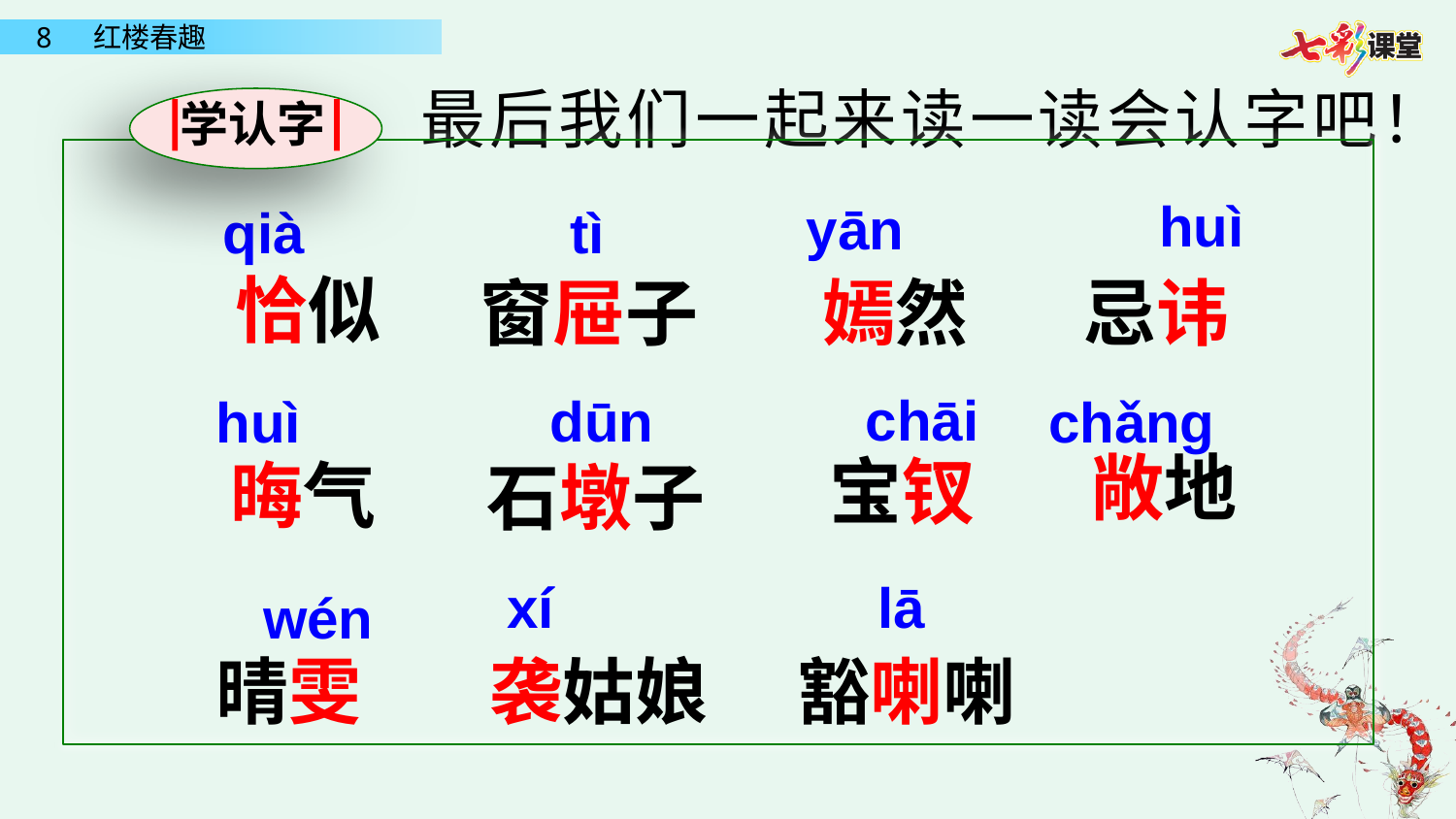

最后我们一起来读一读会认字吧！

学认字

huì
yān
qià
tì
恰似
窗屉子
嫣然
忌讳
chāi
 dūn
chǎng
 huì
敞地
宝钗
晦气
石墩子
xí
lā
wén
袭姑娘
豁喇喇
晴雯